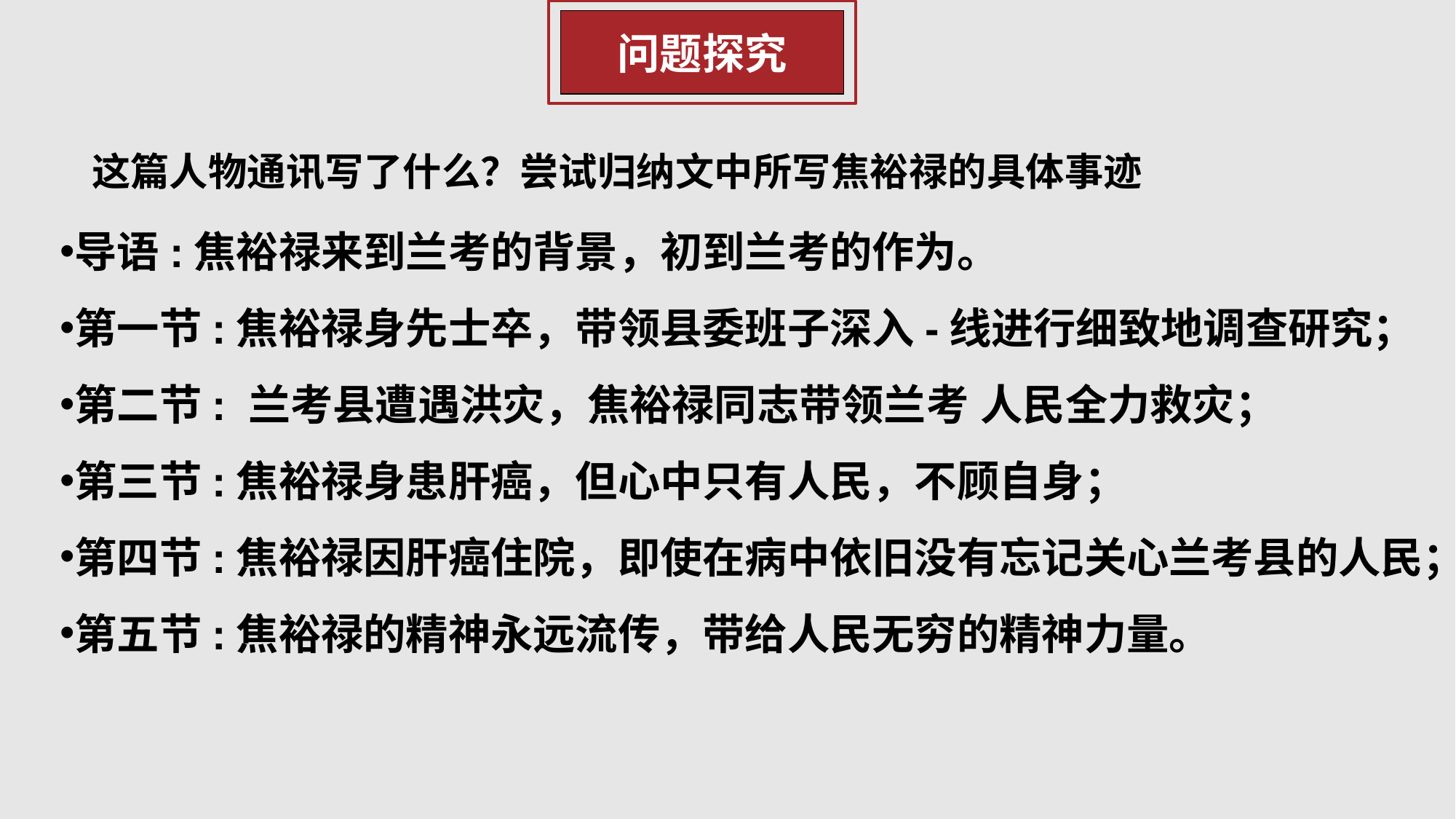

问题探究
这篇人物通讯写了什么？尝试归纳文中所写焦裕禄的具体事迹
导语:焦裕禄来到兰考的背景，初到兰考的作为。
第一节:焦裕禄身先士卒，带领县委班子深入-线进行细致地调查研究；
第二节: 兰考县遭遇洪灾，焦裕禄同志带领兰考 人民全力救灾；
第三节:焦裕禄身患肝癌，但心中只有人民，不顾自身；
第四节:焦裕禄因肝癌住院，即使在病中依旧没有忘记关心兰考县的人民；
第五节:焦裕禄的精神永远流传，带给人民无穷的精神力量。